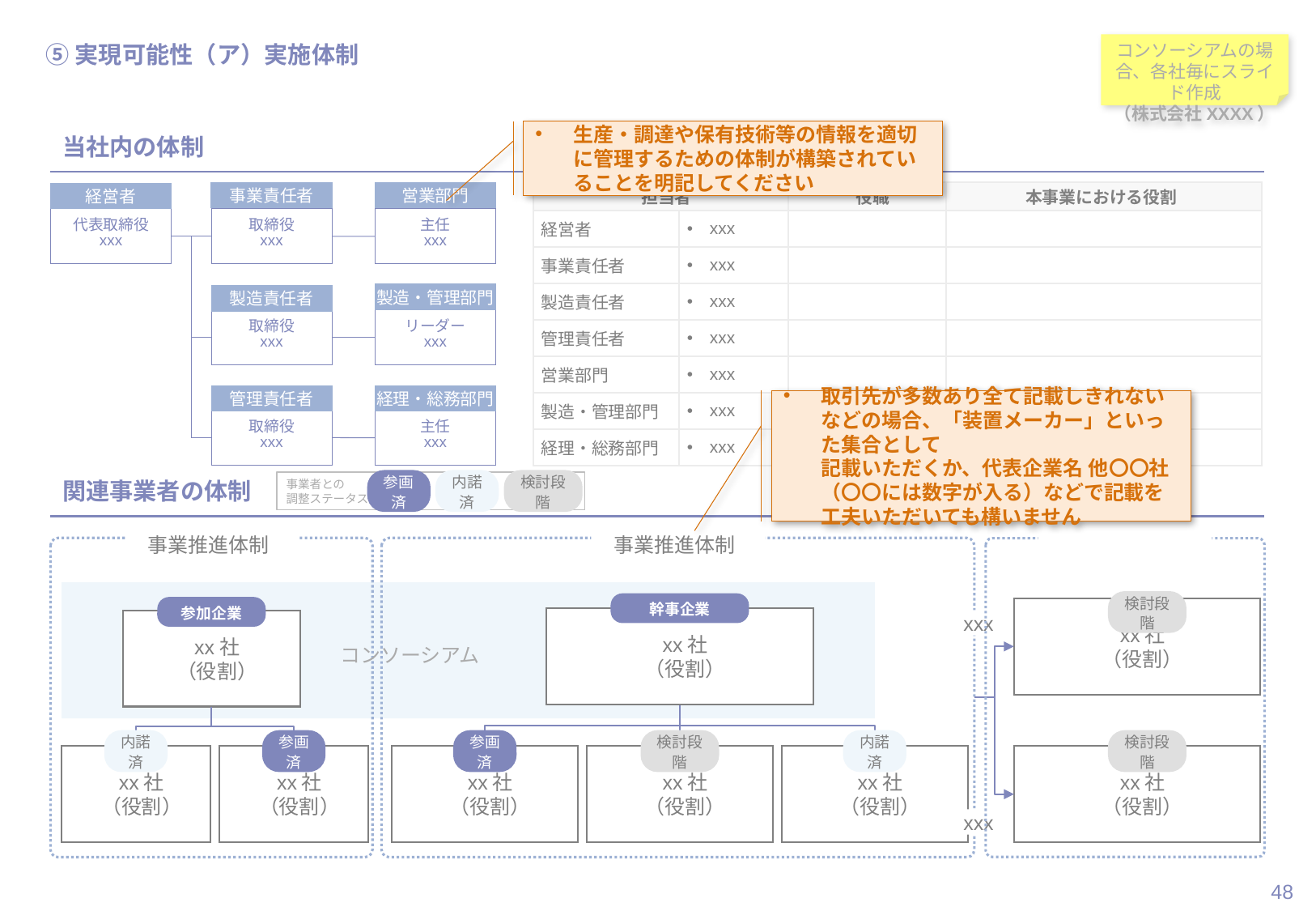

当スライドは作成必須
#
⑤実現可能性（ア）実施体制
コンソーシアムの場合、各社毎にスライド作成
（株式会社XXXX）
生産・調達や保有技術等の情報を適切に管理するための体制が構築されていることを明記してください
当社内の体制
| 担当者 | 担当者 | 役職 | 本事業における役割 |
| --- | --- | --- | --- |
| 経営者 | xxx |  |  |
| 事業責任者 | xxx |  |  |
| 製造責任者 | xxx |  |  |
| 管理責任者 | xxx |  |  |
| 営業部門 | xxx |  |  |
| 製造・管理部門 | xxx |  |  |
| 経理・総務部門 | xxx |  |  |
事業責任者
営業部門
経営者
代表取締役
xxx
取締役
xxx
主任
xxx
製造・管理部門
製造責任者
取締役
xxx
リーダー
xxx
管理責任者
経理・総務部門
取引先が多数あり全て記載しきれないなどの場合、「装置メーカー」といった集合として
記載いただくか、代表企業名 他〇〇社（〇〇には数字が入る）などで記載を
工夫いただいても構いません
取締役
xxx
主任
xxx
関連事業者の体制
事業者との
調整ステータス
参画済
内諾済
検討段階
事業推進体制
外注先・アドバイザー
事業推進体制

幹事企業
参加企業
検討段階
xx社
（役割）
xx社
（役割）
xxx
xx社
（役割）
コンソーシアム
内諾済
参画済
参画済
検討段階
内諾済
検討段階
xx社
（役割）
xx社
（役割）
xx社
（役割）
xx社
（役割）
xx社
（役割）
xx社
（役割）
xxx